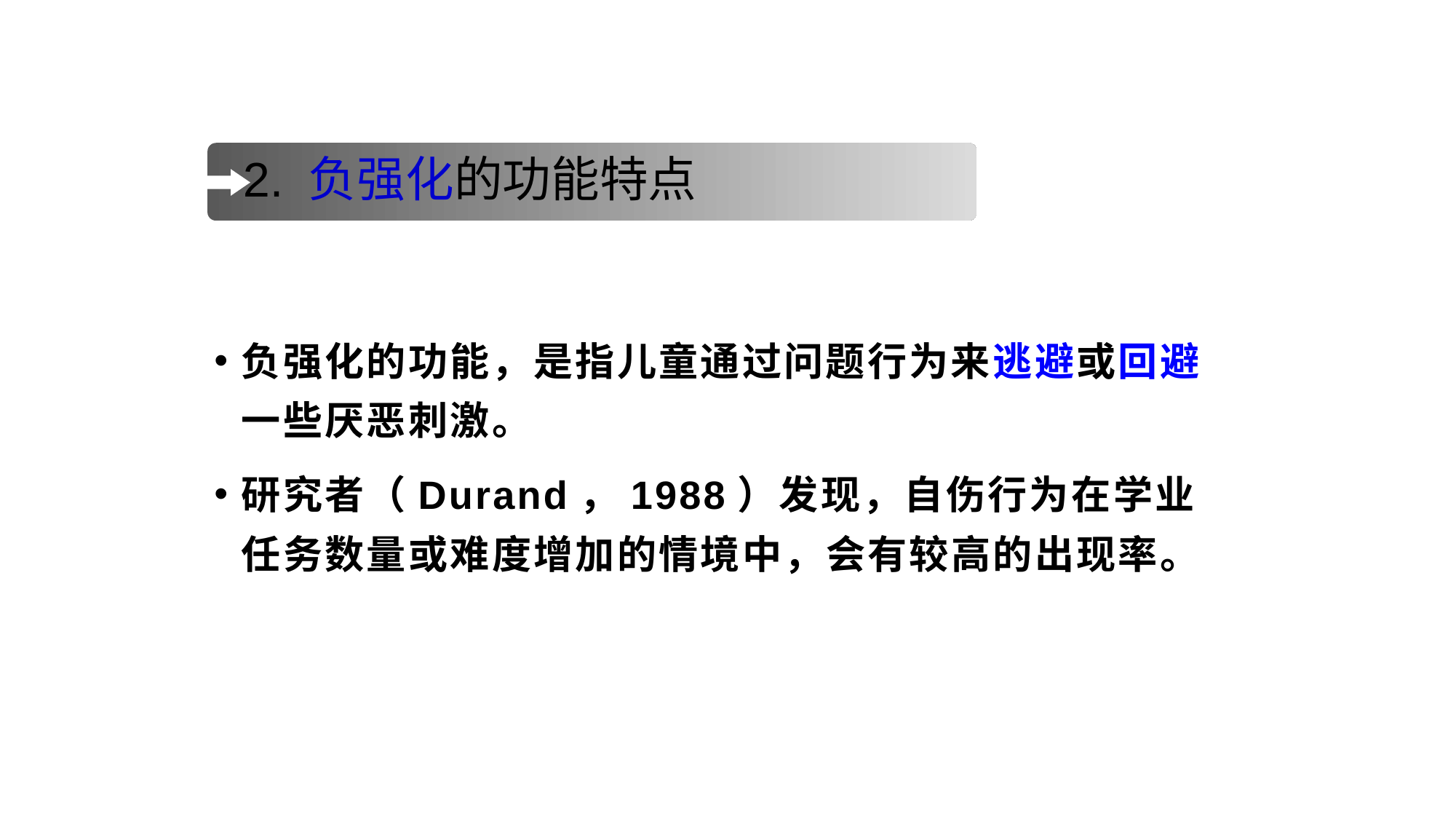

2. 负强化的功能特点

负强化的功能，是指儿童通过问题行为来逃避或回避一些厌恶刺激。
研究者（Durand，1988）发现，自伤行为在学业任务数量或难度增加的情境中，会有较高的出现率。